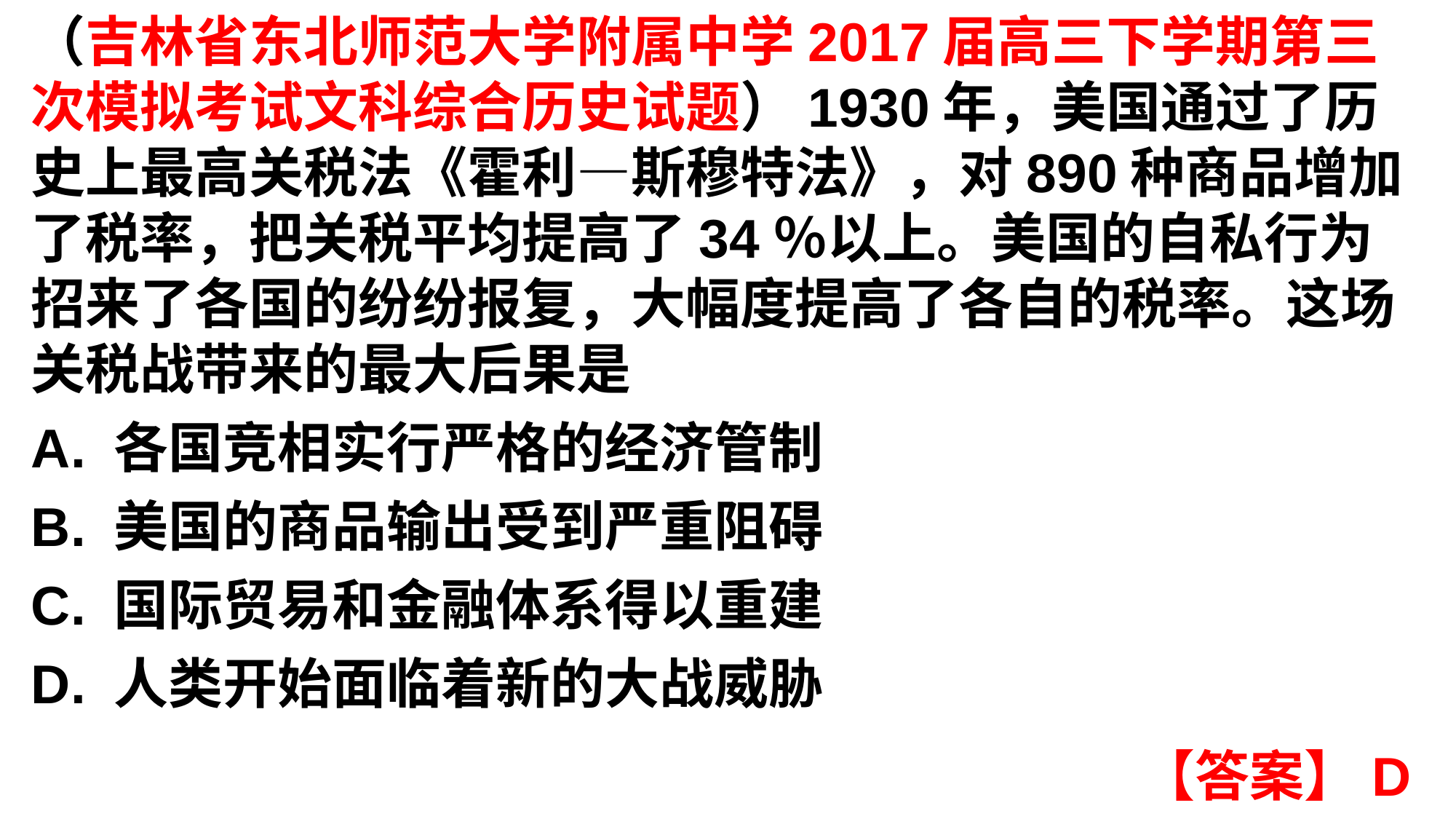

（吉林省东北师范大学附属中学2017届高三下学期第三次模拟考试文科综合历史试题）1930年，美国通过了历史上最高关税法《霍利—斯穆特法》，对890种商品增加了税率，把关税平均提高了34％以上。美国的自私行为招来了各国的纷纷报复，大幅度提高了各自的税率。这场关税战带来的最大后果是A. 各国竞相实行严格的经济管制
B. 美国的商品输出受到严重阻碍C. 国际贸易和金融体系得以重建
D. 人类开始面临着新的大战威胁

【答案】D